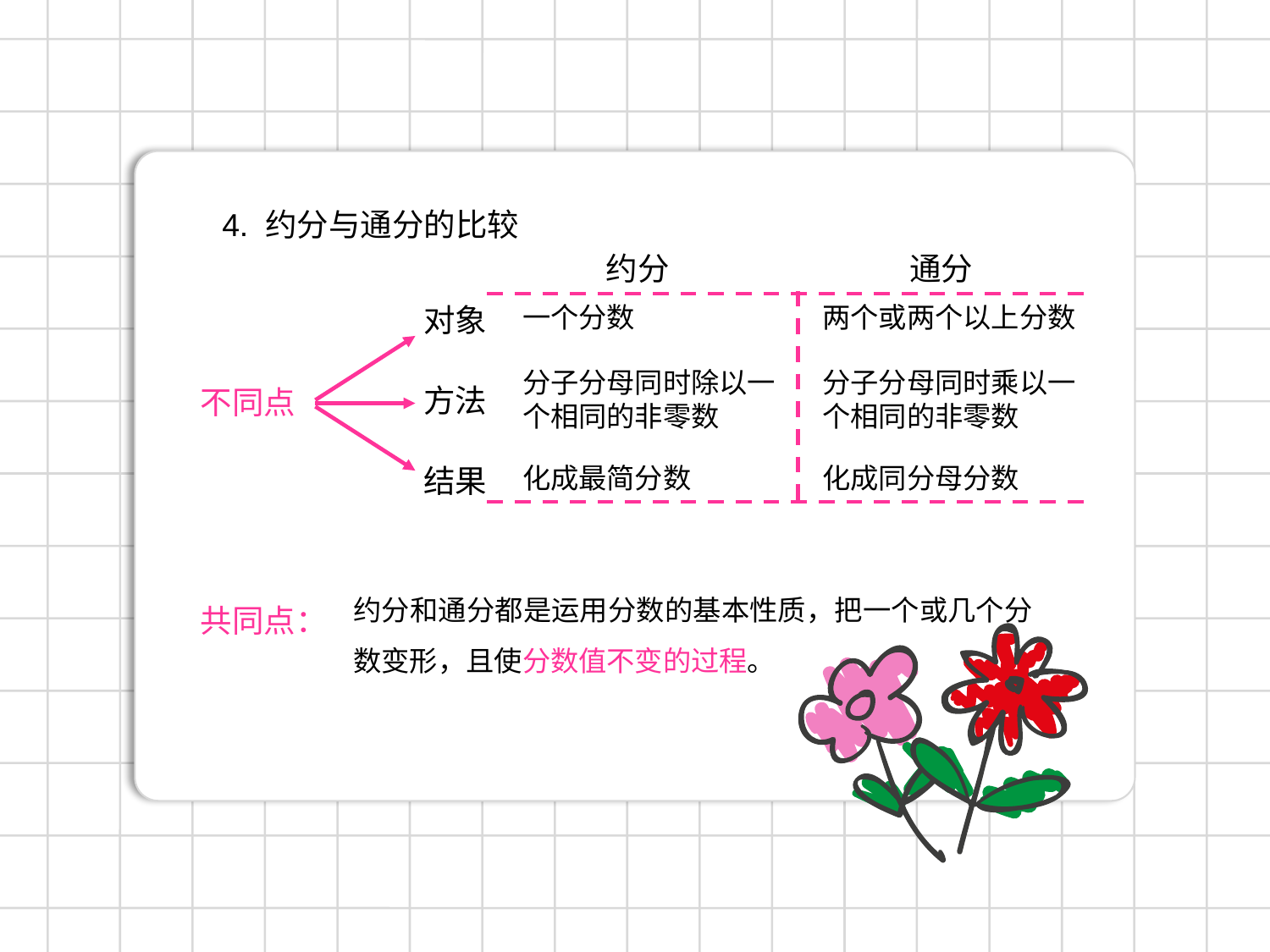

4. 约分与通分的比较
约分
通分
对象
一个分数
两个或两个以上分数
分子分母同时除以一个相同的非零数
分子分母同时乘以一个相同的非零数
方法
不同点
化成最简分数
化成同分母分数
结果
约分和通分都是运用分数的基本性质，把一个或几个分数变形，且使分数值不变的过程。
共同点：